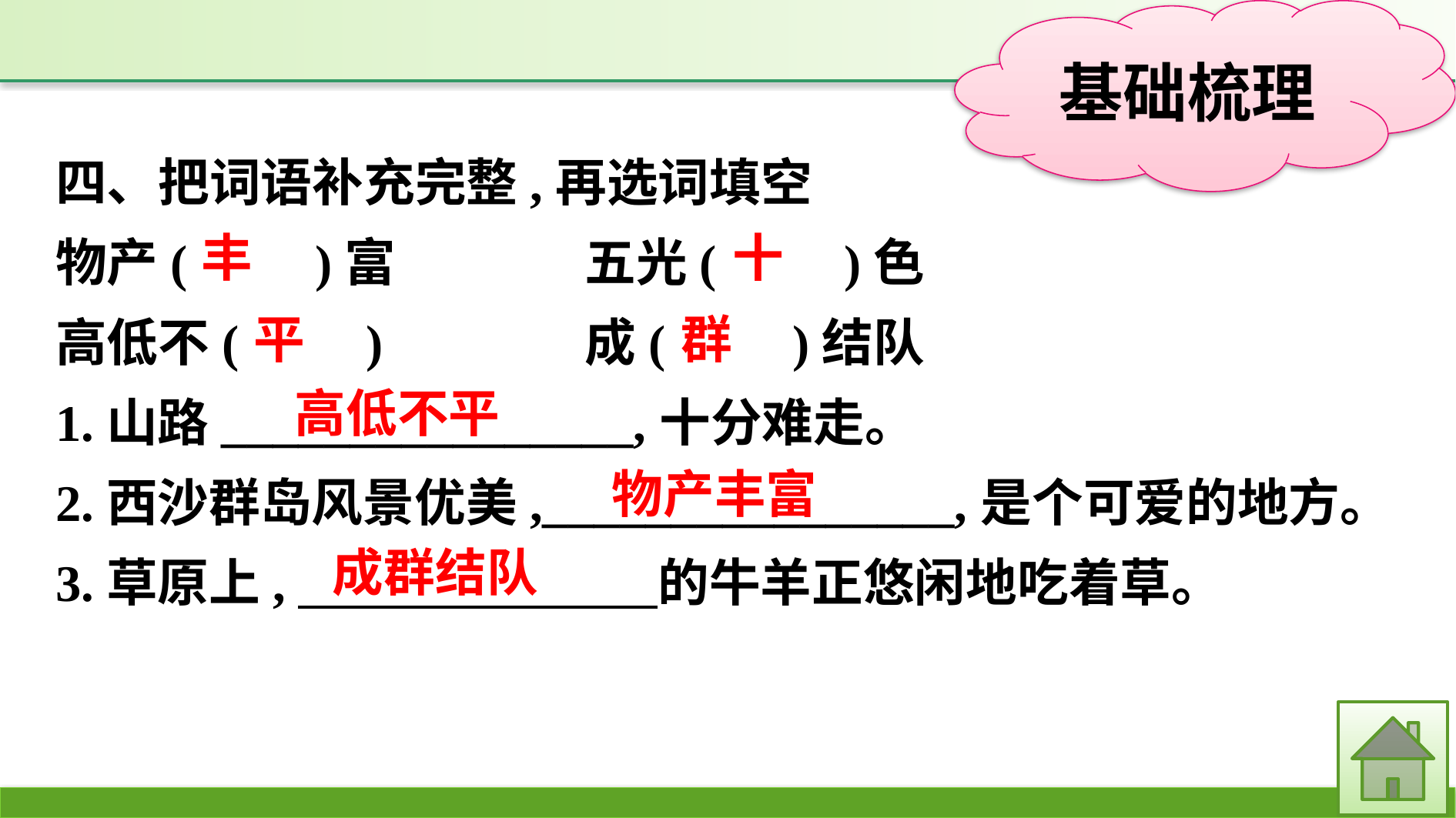

四、把词语补充完整,再选词填空
物产(　　)富		五光(　　)色
高低不(　　)		成(　　)结队
1.山路________________,十分难走。
2.西沙群岛风景优美,________________,是个可爱的地方。
3.草原上,　　　　　　　的牛羊正悠闲地吃着草。
丰
十
群
平
高低不平
物产丰富
成群结队